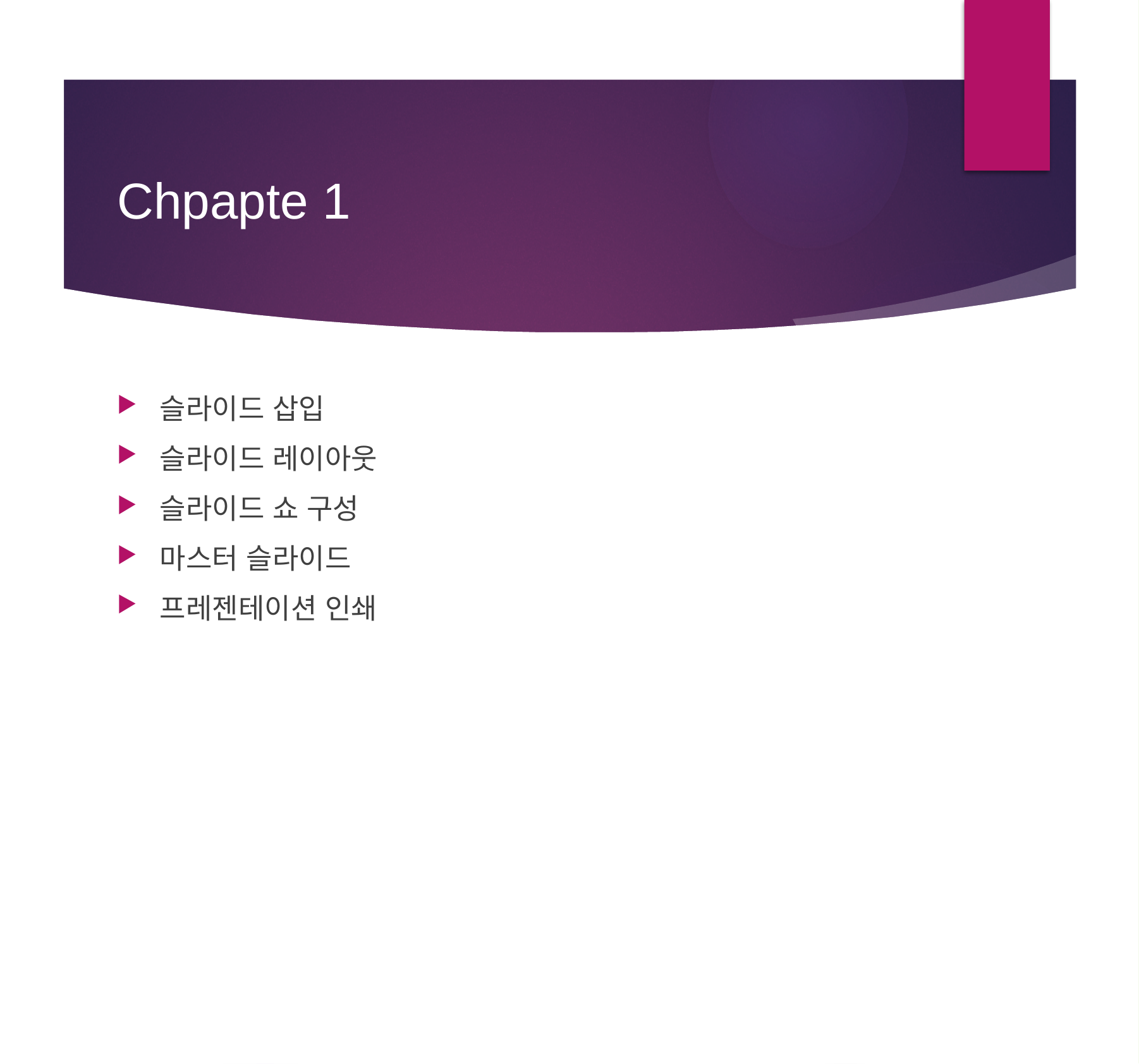

# Chpapte 1
슬라이드 삽입
슬라이드 레이아웃
슬라이드 쇼 구성
마스터 슬라이드
프레젠테이션 인쇄